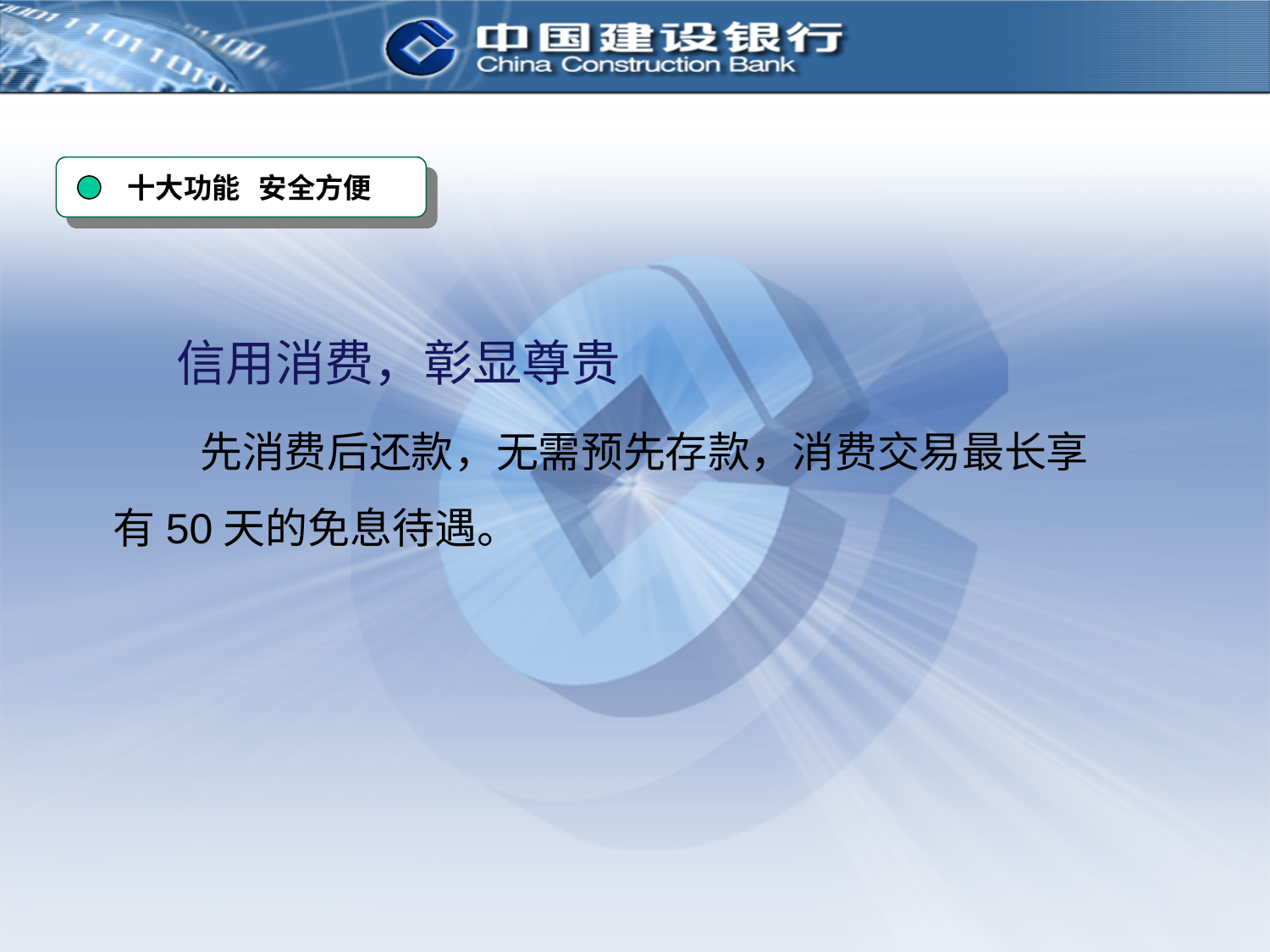

十大功能   安全方便

信用消费，彰显尊贵
先消费后还款，无需预先存款，消费交易最长享有50天的免息待遇。